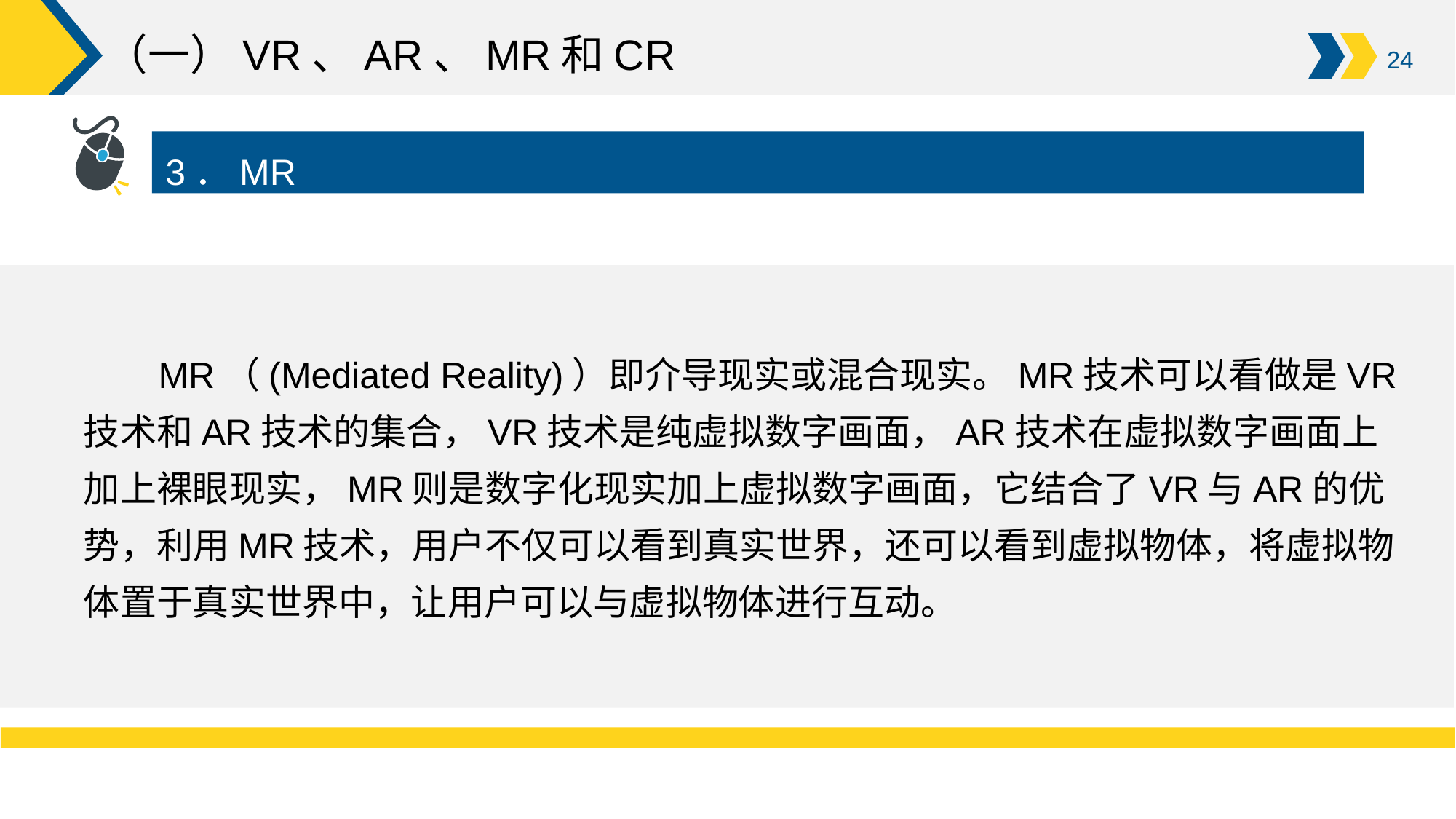

# （一）VR、AR、MR和CR

3．MR

MR（(Mediated Reality)）即介导现实或混合现实。MR技术可以看做是VR技术和AR技术的集合，VR技术是纯虚拟数字画面，AR技术在虚拟数字画面上加上裸眼现实，MR则是数字化现实加上虚拟数字画面，它结合了VR与AR的优势，利用MR技术，用户不仅可以看到真实世界，还可以看到虚拟物体，将虚拟物体置于真实世界中，让用户可以与虚拟物体进行互动。